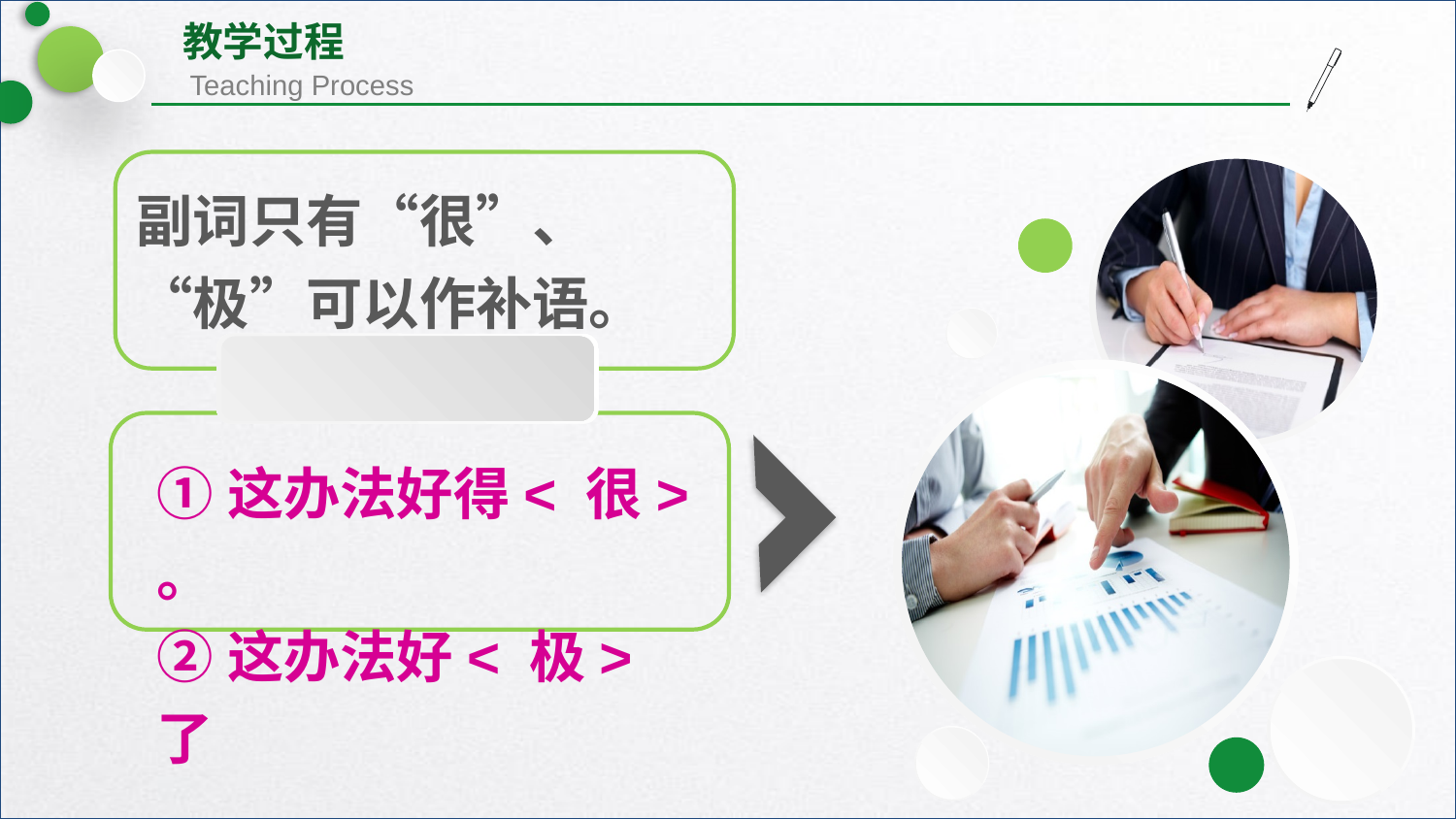

副词只有“很”、“极”可以作补语。

①这办法好得< 很> 。
②这办法好< 极> 了